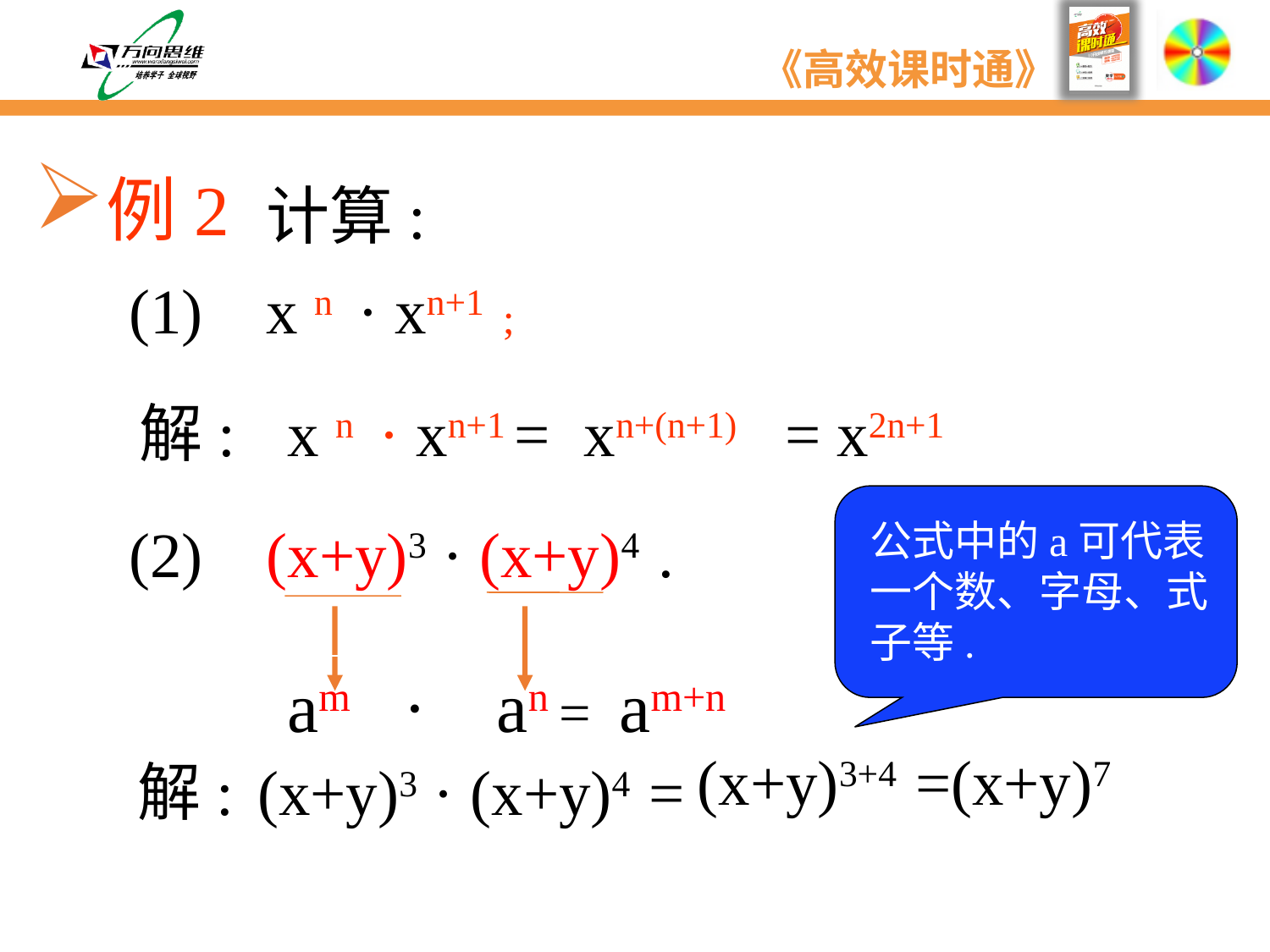

例2
计算:
(1)    x n  · xn+1  ;
解:
x n  · xn+1 =
xn+(n+1)
= x2n+1

(2)    (x+y)3 · (x+y)4  .
公式中的a可代表一个数、字母、式子等.

am   ·    an =  am+n
(x+y)3+4  =(x+y)7
解:
(x+y)3 · (x+y)4  =